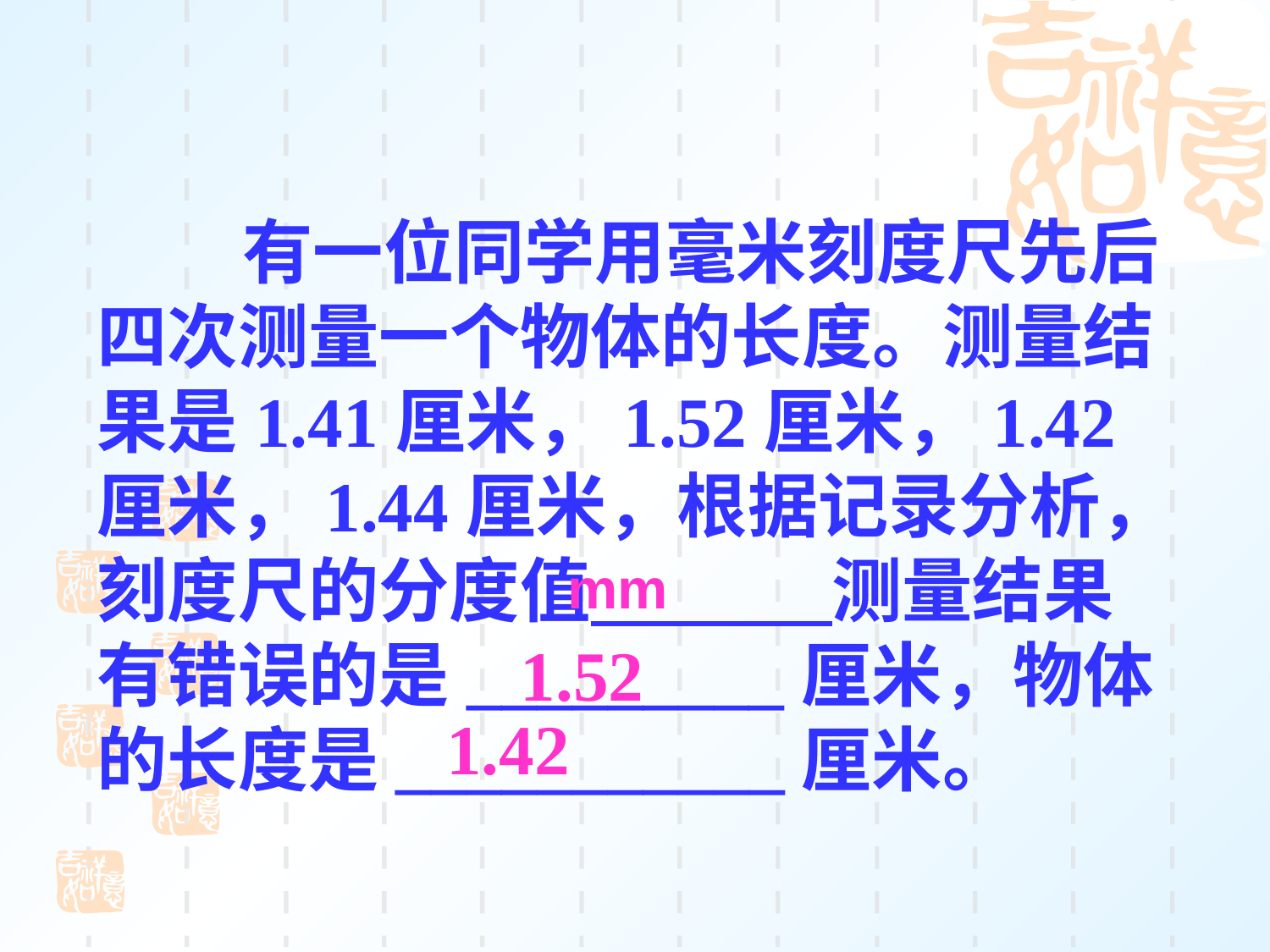

有一位同学用毫米刻度尺先后四次测量一个物体的长度。测量结果是1.41厘米，1.52厘米，1.42厘米，1.44厘米，根据记录分析，刻度尺的分度值               测量结果有错误的是_________厘米，物体的长度是___________厘米。

mm
1.52
1.42